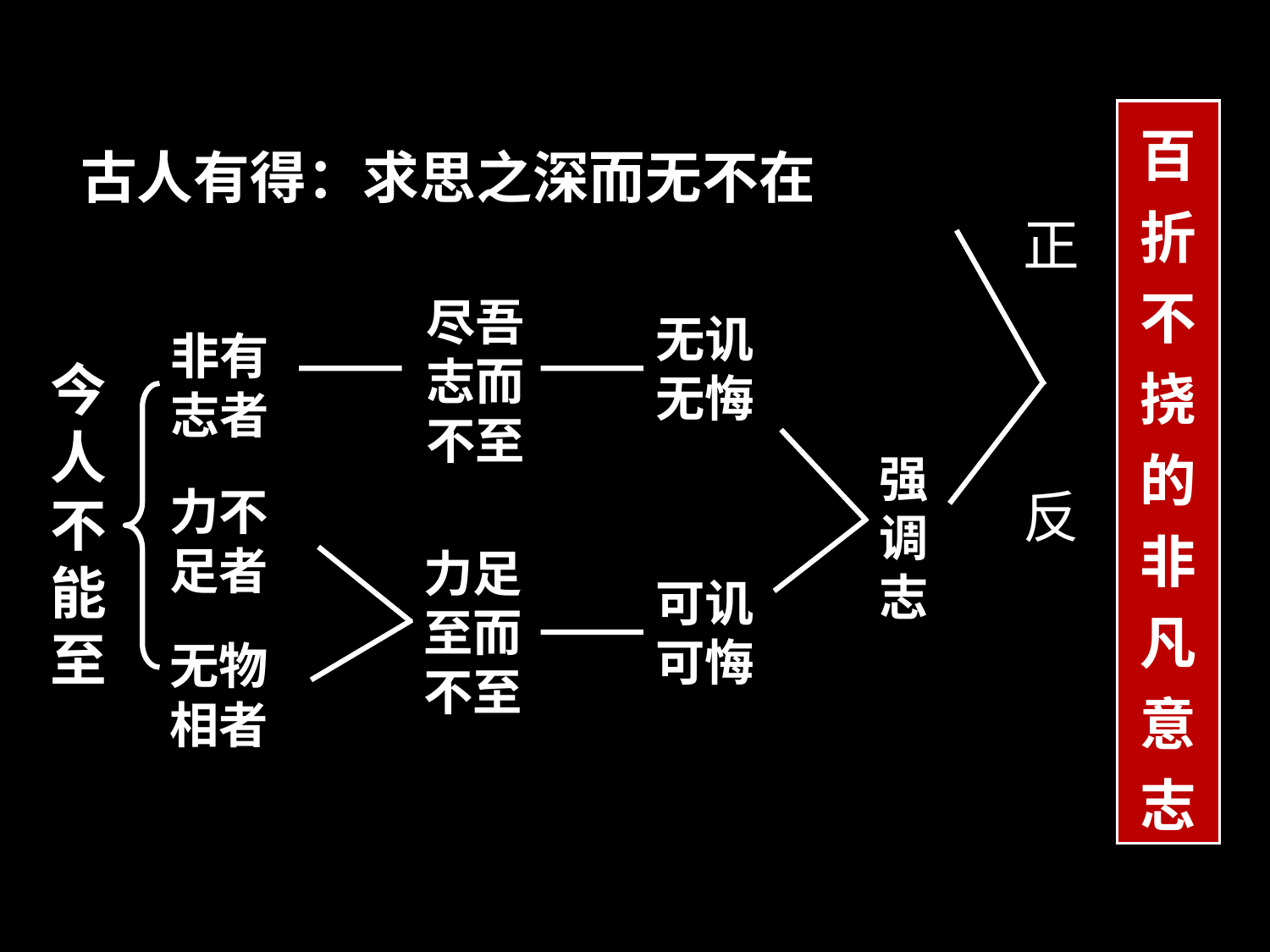

百折不挠的非凡意志
古人有得：求思之深而无不在
正

尽吾志而不至
无讥
无悔
非有志者
今人不
能
至

强调志
力不足者
反
力足至而不至

可讥
可悔
无物相者